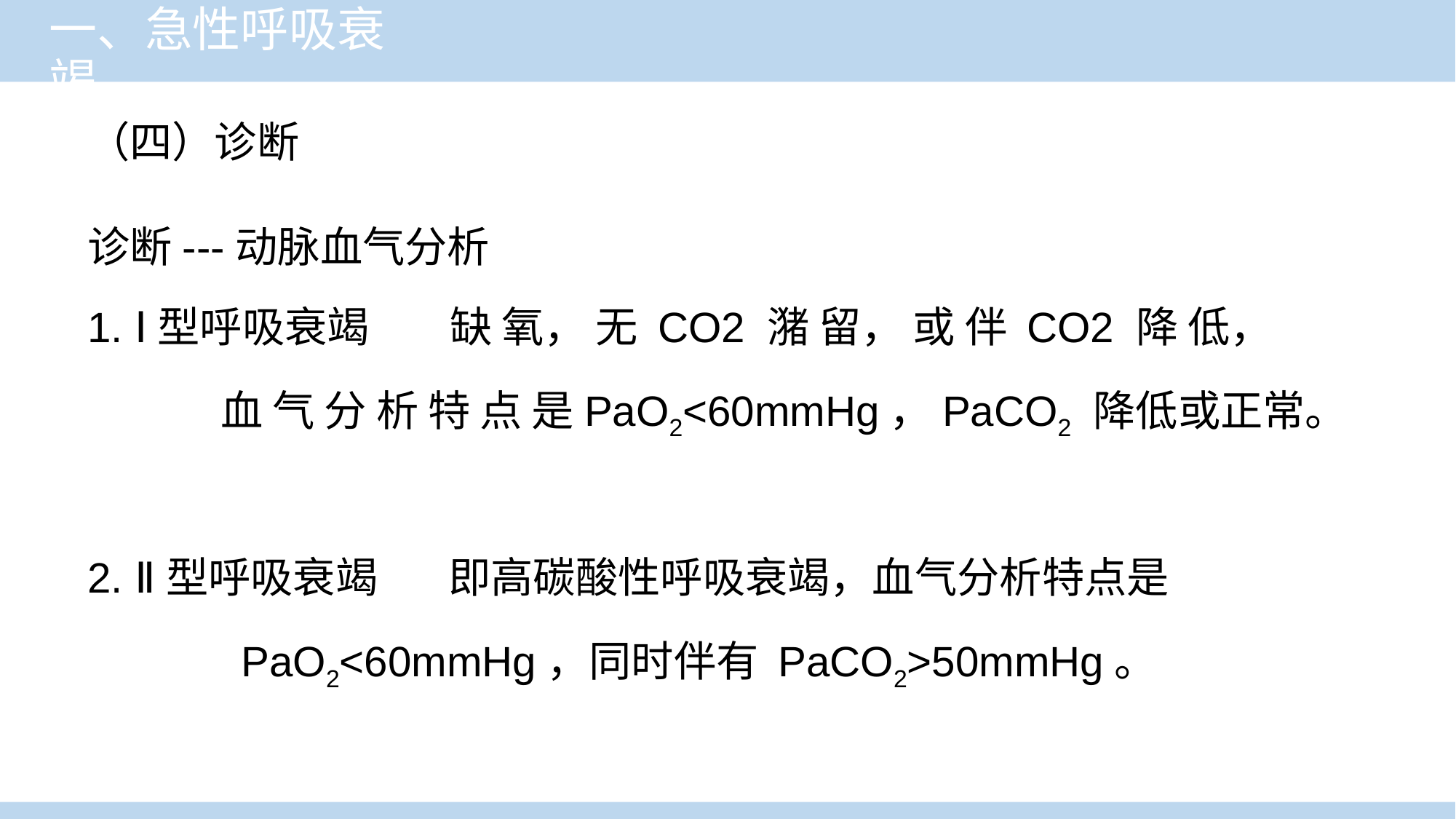

# 一、急性呼吸衰竭
（四）诊断
诊断---动脉血气分析
1. Ⅰ型呼吸衰竭　    缺 氧， 无 CO2 潴 留， 或 伴 CO2 降 低，
             血 气 分 析 特 点 是PaO2<60mmHg，PaCO2 降低或正常。

2. Ⅱ型呼吸衰竭　   即高碳酸性呼吸衰竭，血气分析特点是
             PaO2<60mmHg，同时伴有 PaCO2>50mmHg。